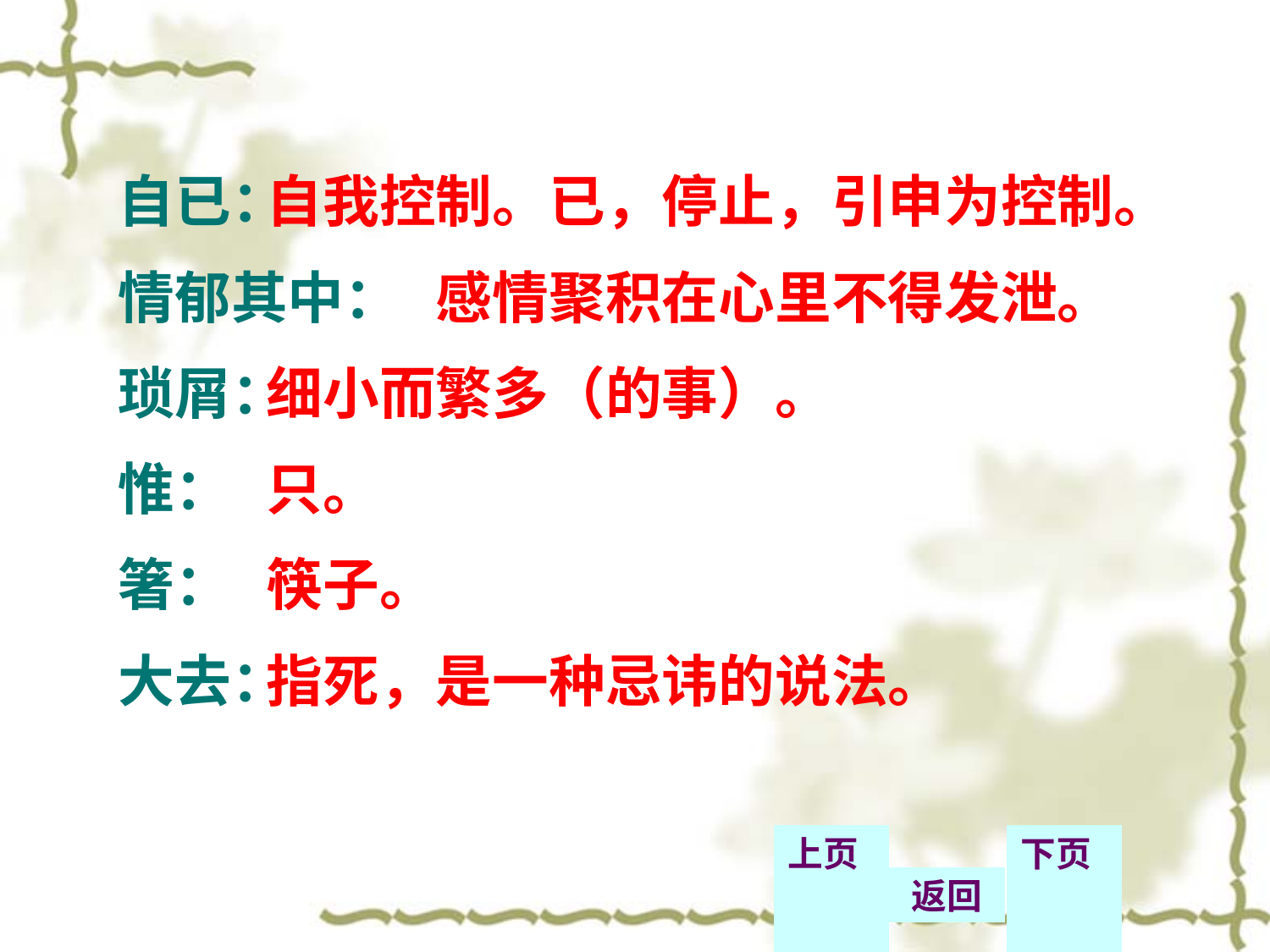

自已：
情郁其中：
琐屑：
惟：
箸：
大去：
自我控制。已，停止，引申为控制。
　　　感情聚积在心里不得发泄。
细小而繁多（的事）。
只。
筷子。
指死，是一种忌讳的说法。
上页
返回
下页